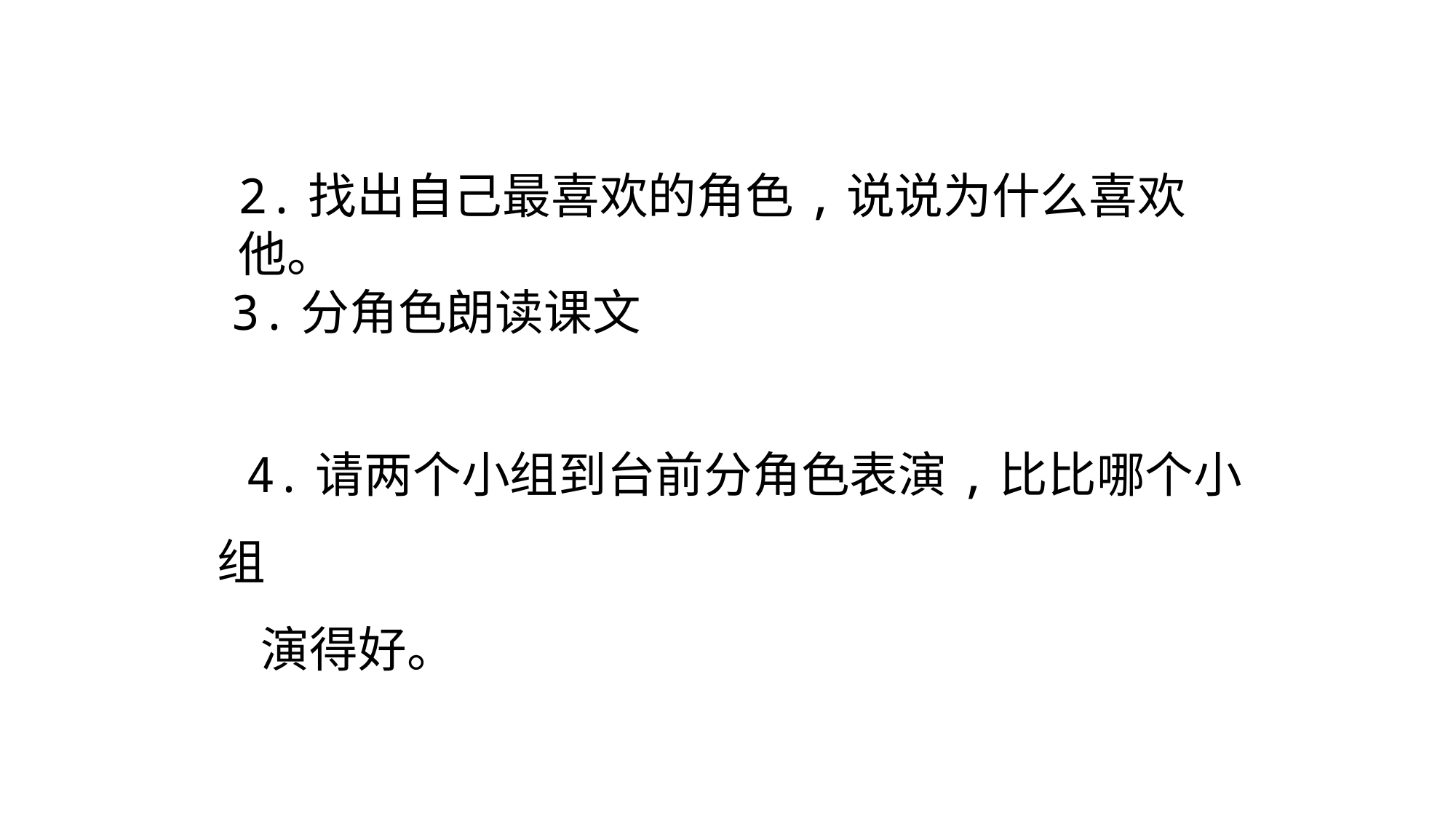

2.找出自己最喜欢的角色,说说为什么喜欢他。
3.分角色朗读课文
 4.请两个小组到台前分角色表演,比比哪个小组
   演得好。